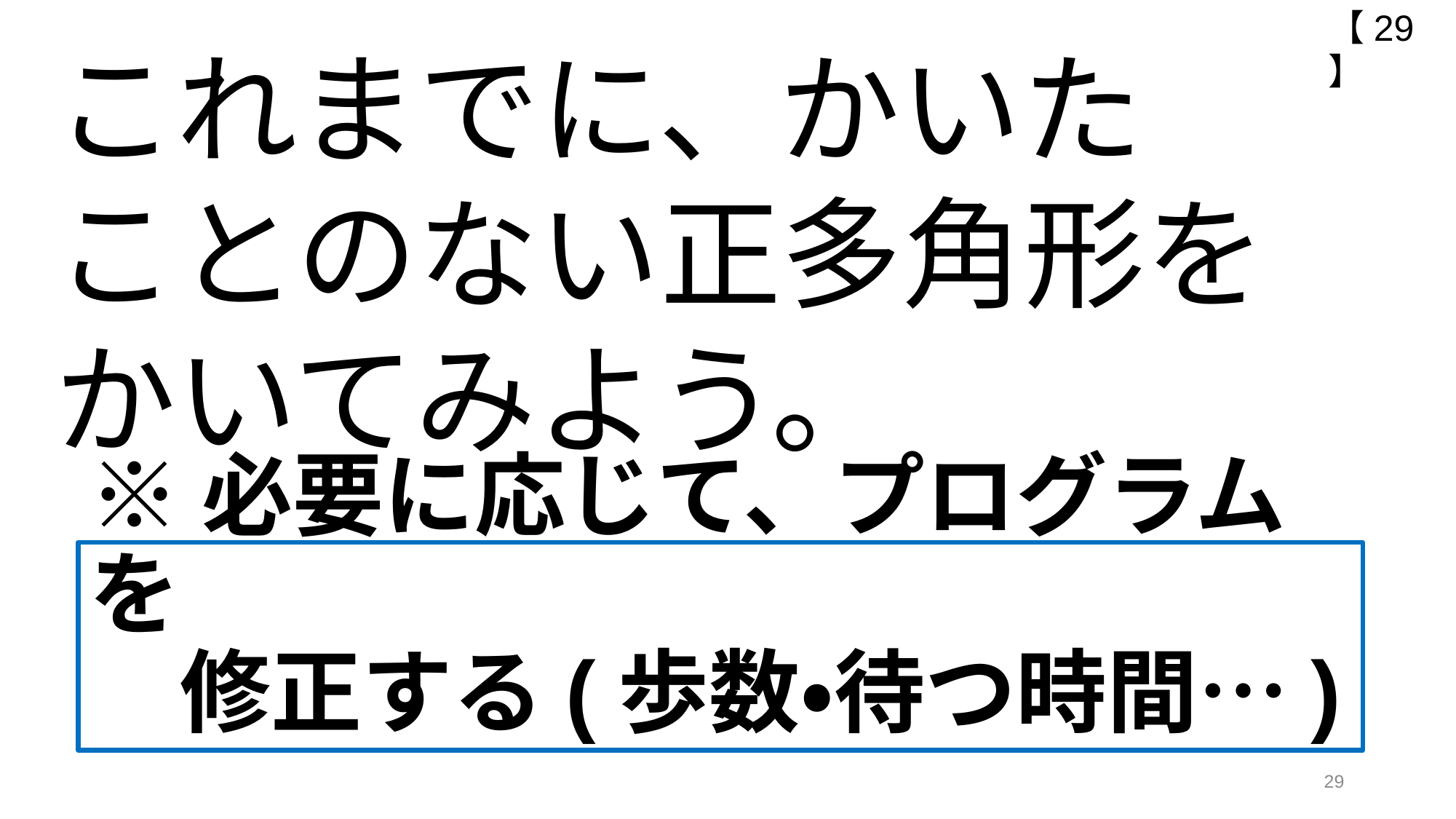

【29】
これまでに、かいた
ことのない正多角形を
かいてみよう。
※必要に応じて、プログラムを
　修正する(歩数・待つ時間…)
29